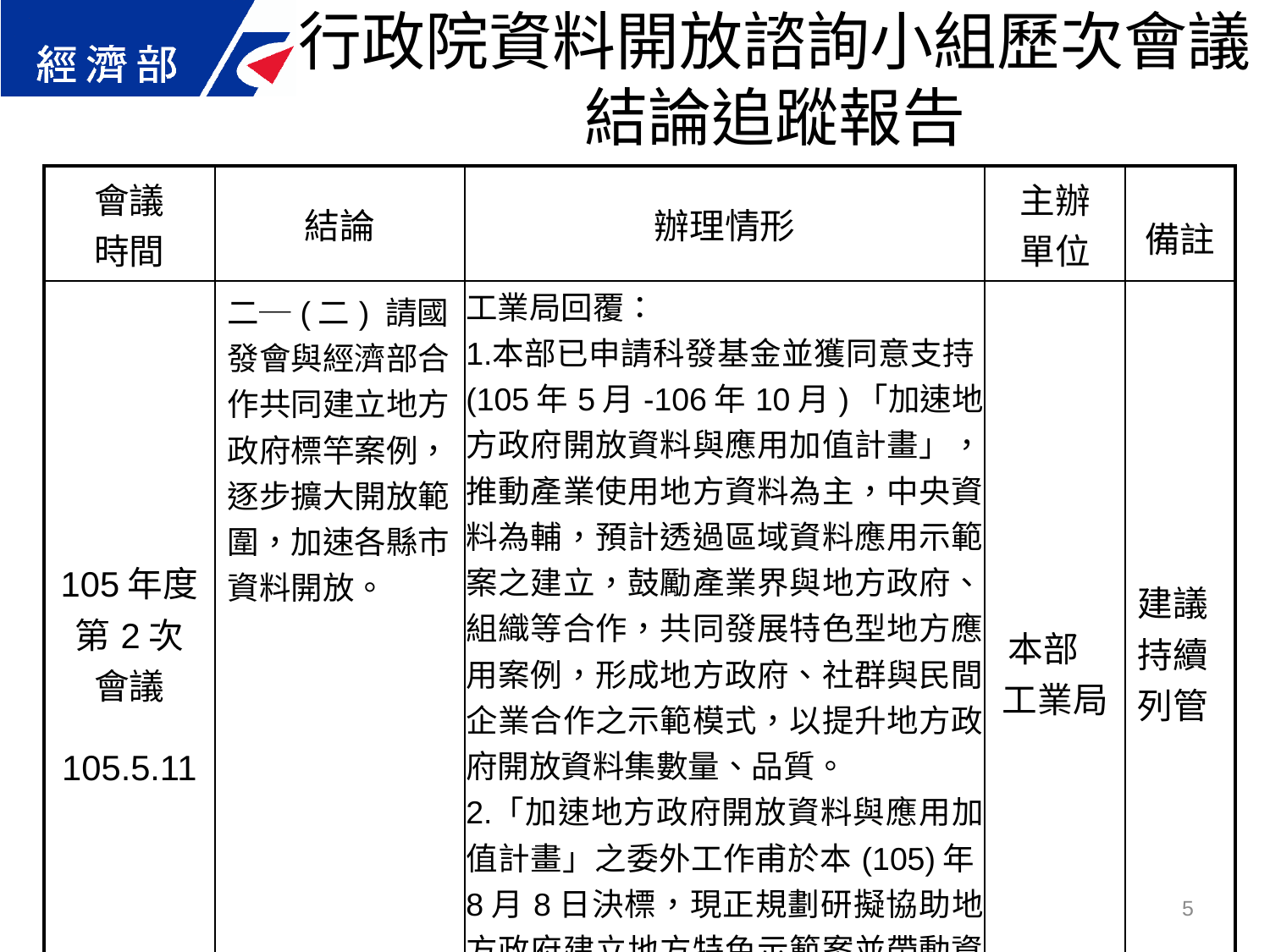

行政院資料開放諮詢小組歷次會議結論追蹤報告
| 會議 時間 | 結論 | 辦理情形 | 主辦 單位 | 備註 |
| --- | --- | --- | --- | --- |
| 105年度第2次 會議 105.5.11 | 二─(二) 請國發會與經濟部合作共同建立地方政府標竿案例，逐步擴大開放範圍，加速各縣市資料開放。 | 工業局回覆： 本部已申請科發基金並獲同意支持(105年5月-106年10月)「加速地方政府開放資料與應用加值計畫」，推動產業使用地方資料為主，中央資料為輔，預計透過區域資料應用示範案之建立，鼓勵產業界與地方政府、組織等合作，共同發展特色型地方應用案例，形成地方政府、社群與民間企業合作之示範模式，以提升地方政府開放資料集數量、品質。 「加速地方政府開放資料與應用加值計畫」之委外工作甫於本(105)年8月8日決標，現正規劃研擬協助地方政府建立地方特色示範案並帶動資料開放之相關執行細節，計畫執行過程中將與國發會密切溝通合作。 | 本部 工業局 | 建議持續列管 |
5